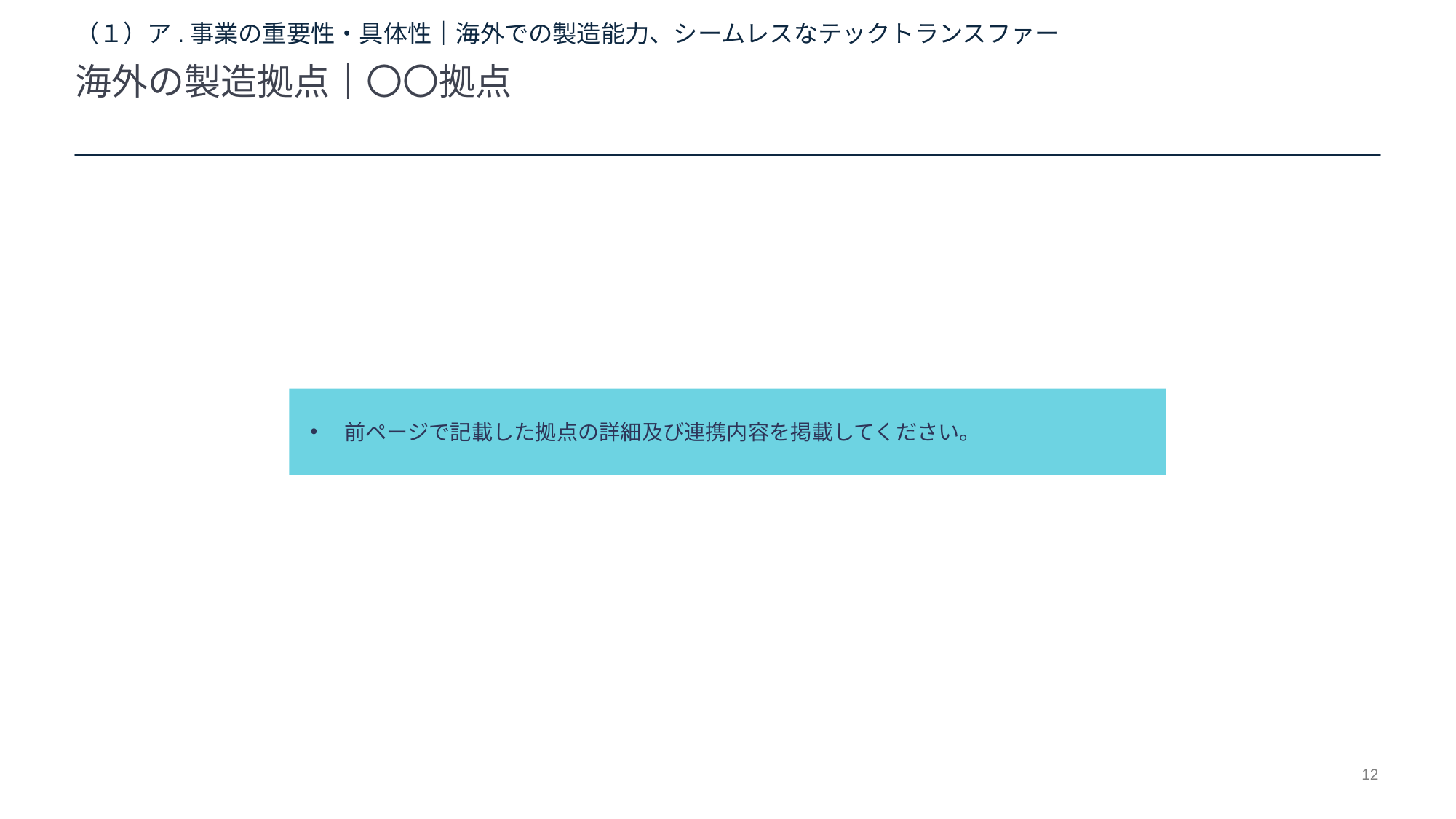

# （１）ア.事業の重要性・具体性｜海外での製造能力、シームレスなテックトランスファー
海外の製造拠点｜〇〇拠点
前ページで記載した拠点の詳細及び連携内容を掲載してください。